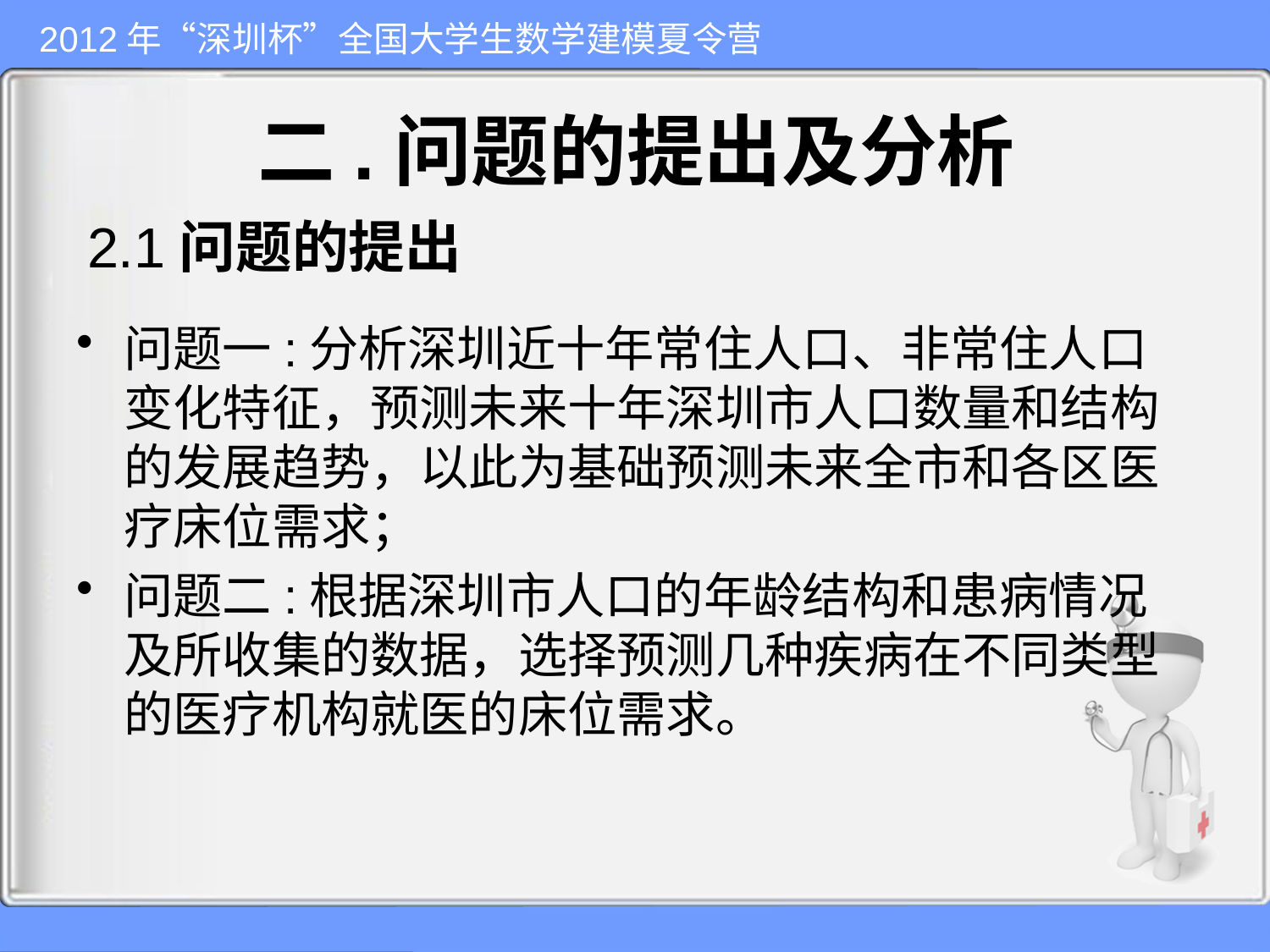

# 二.问题的提出及分析
2.1问题的提出
问题一:分析深圳近十年常住人口、非常住人口变化特征，预测未来十年深圳市人口数量和结构的发展趋势，以此为基础预测未来全市和各区医疗床位需求；
问题二:根据深圳市人口的年龄结构和患病情况及所收集的数据，选择预测几种疾病在不同类型的医疗机构就医的床位需求。